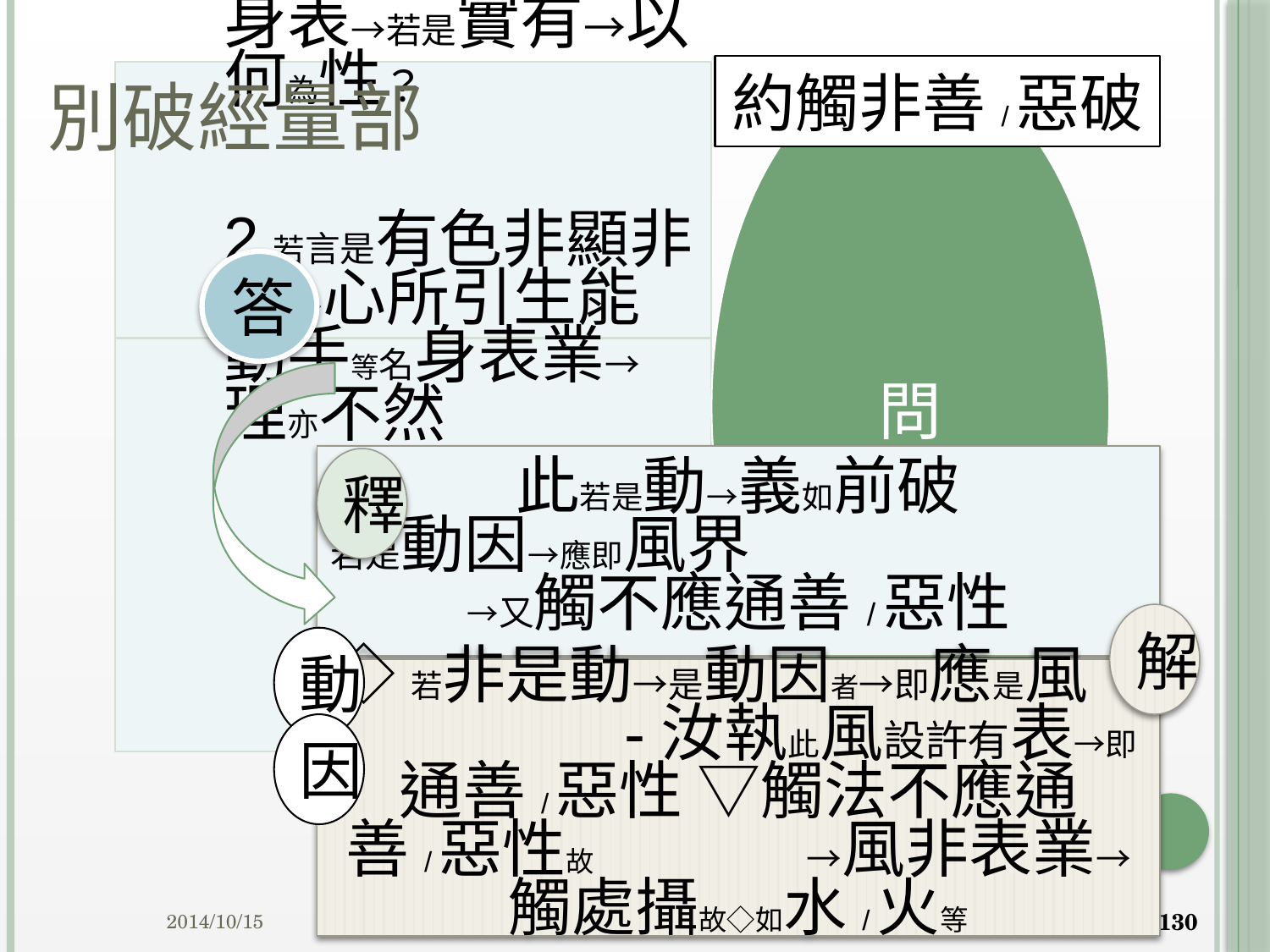

# 別破經量部
約觸非善/惡破
問
身表→若是實有→以何為性？
答

此若是動→義如前破
若是動因→應即風界                             →又觸不應通善/惡性
釋
解
動
◇若非是動→是動因者→即應是風                        -汝執此風設許有表→即通善/惡性 ▽觸法不應通善/惡性故               →風非表業→觸處攝故◇如水/火等
因
2014/10/15
130